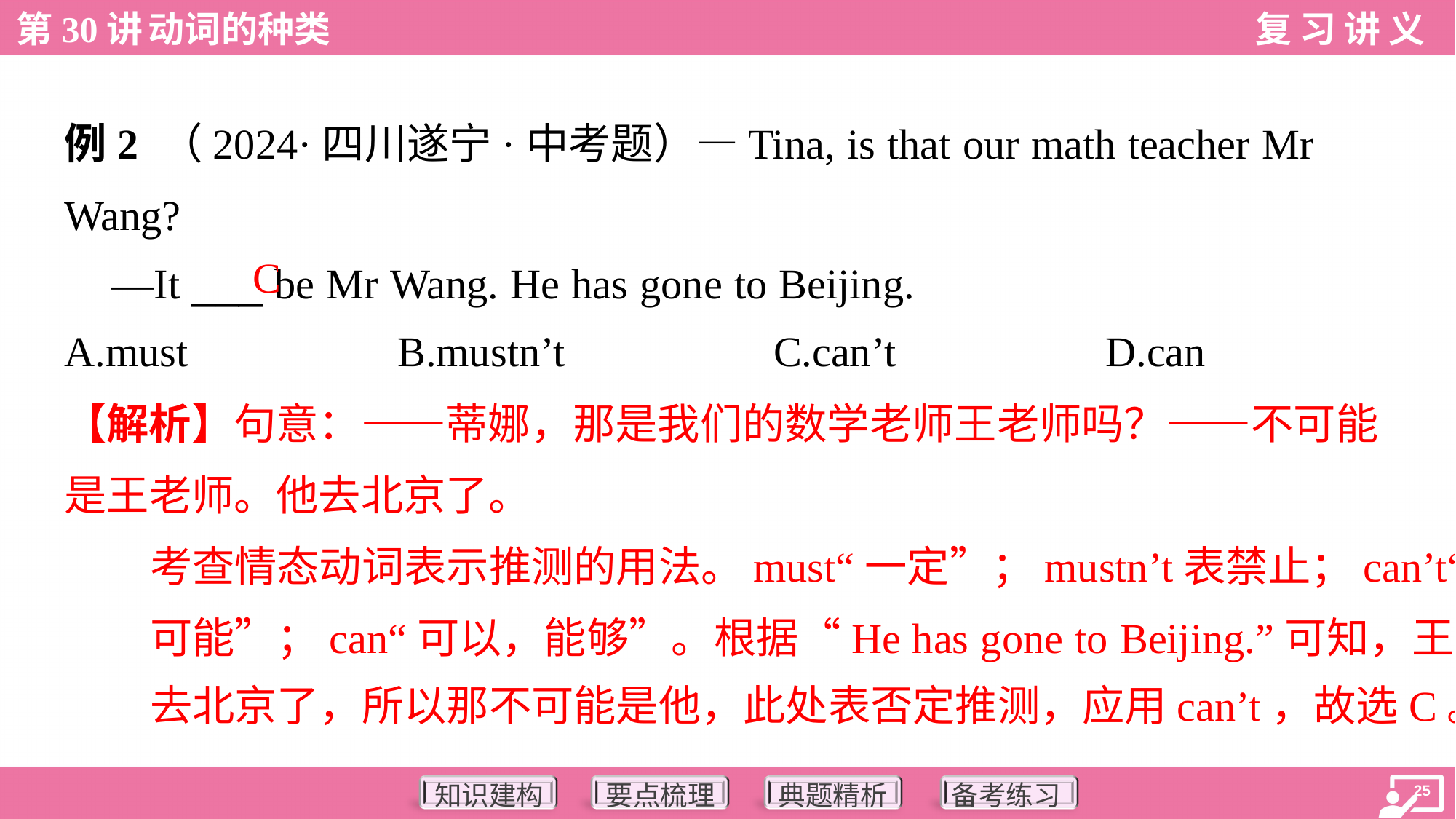

例2 （2024·四川遂宁·中考题）—Tina, is that our math teacher Mr
Wang?
    —It ___ be Mr Wang. He has gone to Beijing.
C
A.must	B.mustn’t	C.can’t	D.can
【解析】句意：——蒂娜，那是我们的数学老师王老师吗？——不可能
是王老师。他去北京了。
考查情态动词表示推测的用法。must“一定”；mustn’t表禁止；can’t“不
可能”；can“可以，能够”。根据“He has gone to Beijing.”可知，王老师
去北京了，所以那不可能是他，此处表否定推测，应用can’t，故选C。